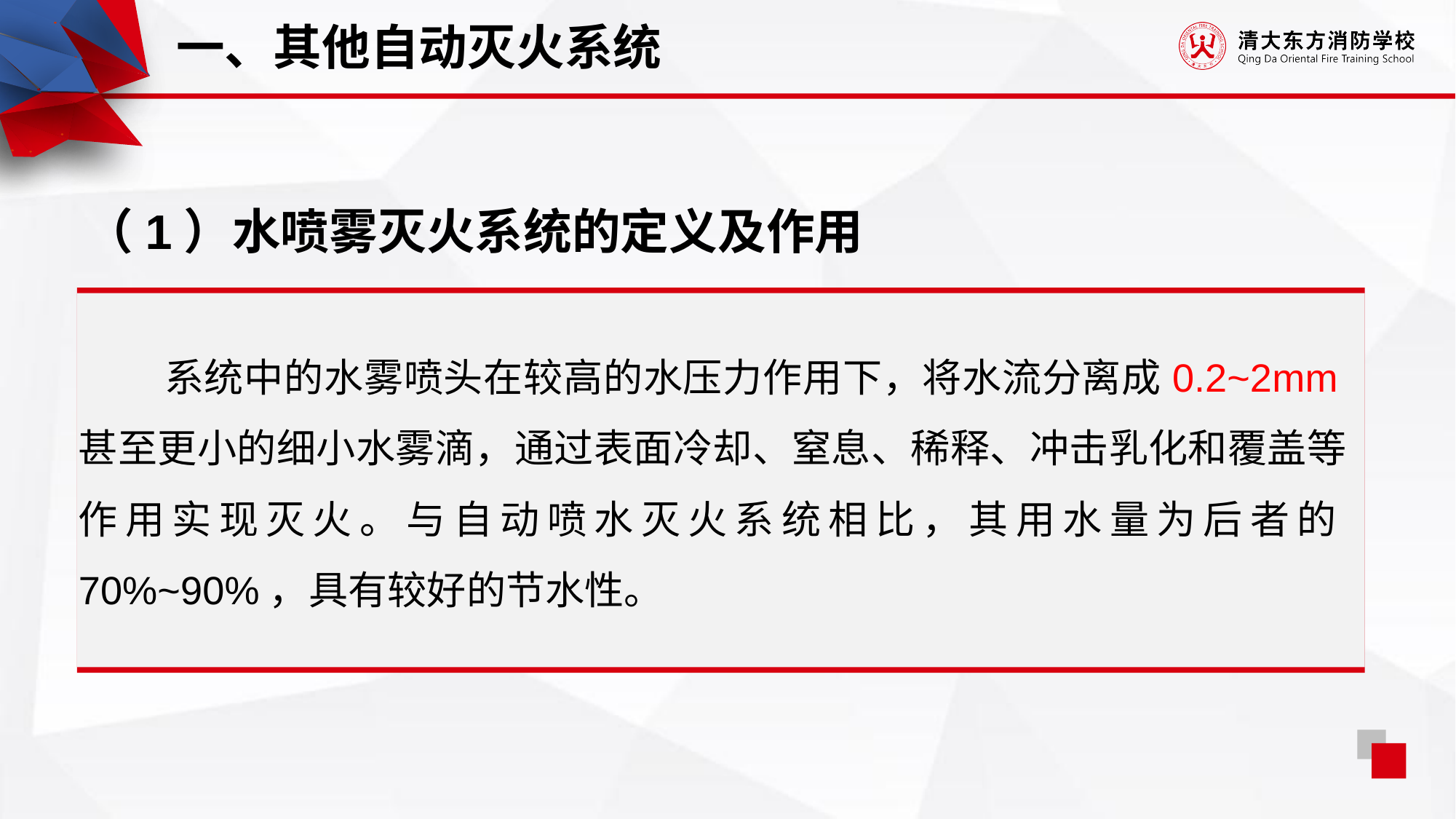

一、其他自动灭火系统

（1）水喷雾灭火系统的定义及作用

系统中的水雾喷头在较高的水压力作用下，将水流分离成0.2~2mm甚至更小的细小水雾滴，通过表面冷却、窒息、稀释、冲击乳化和覆盖等作用实现灭火。与自动喷水灭火系统相比，其用水量为后者的70%~90%，具有较好的节水性。